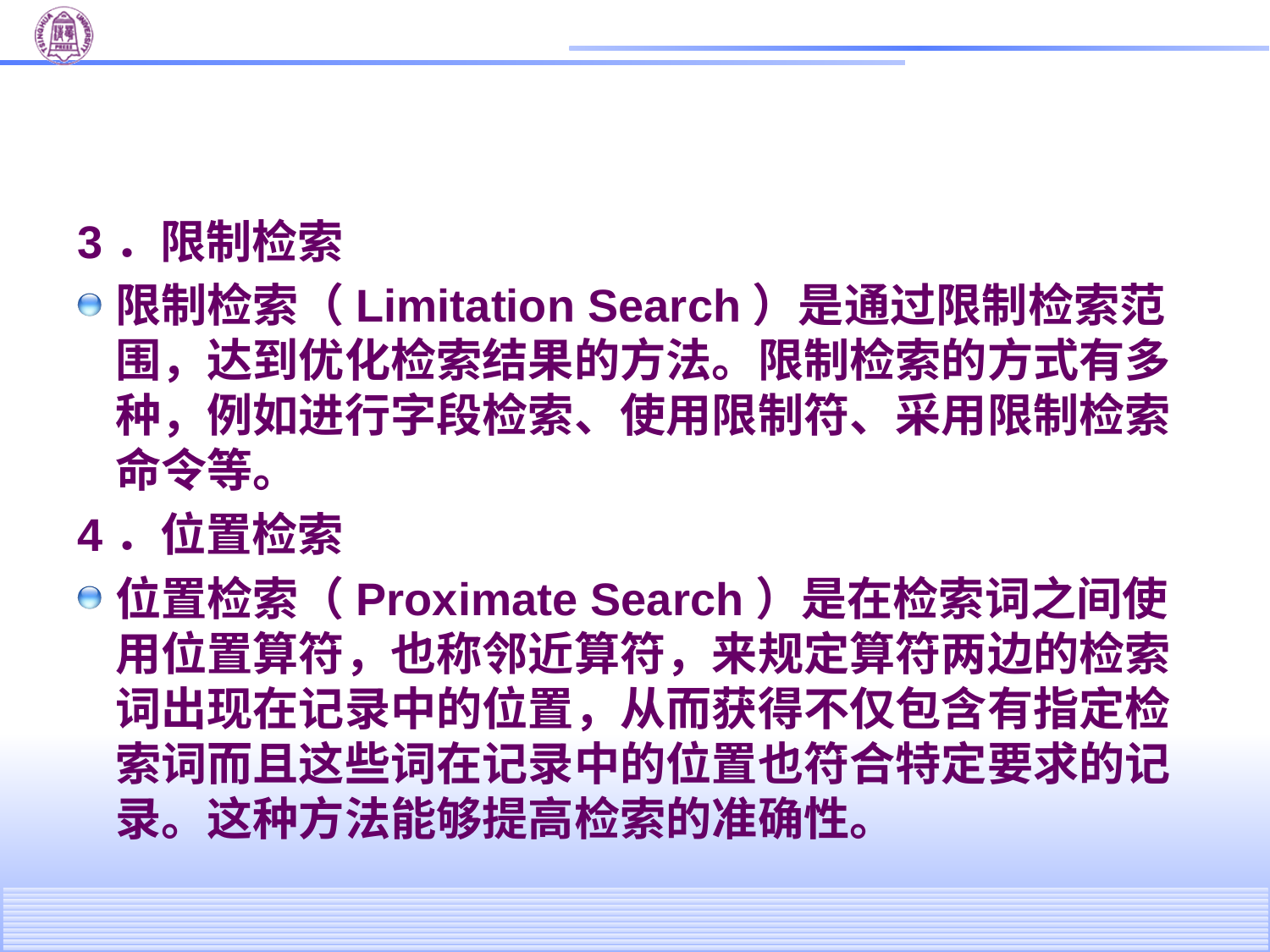

#
3．限制检索
限制检索（Limitation Search）是通过限制检索范围，达到优化检索结果的方法。限制检索的方式有多种，例如进行字段检索、使用限制符、采用限制检索命令等。
4．位置检索
位置检索（Proximate Search）是在检索词之间使用位置算符，也称邻近算符，来规定算符两边的检索词出现在记录中的位置，从而获得不仅包含有指定检索词而且这些词在记录中的位置也符合特定要求的记录。这种方法能够提高检索的准确性。